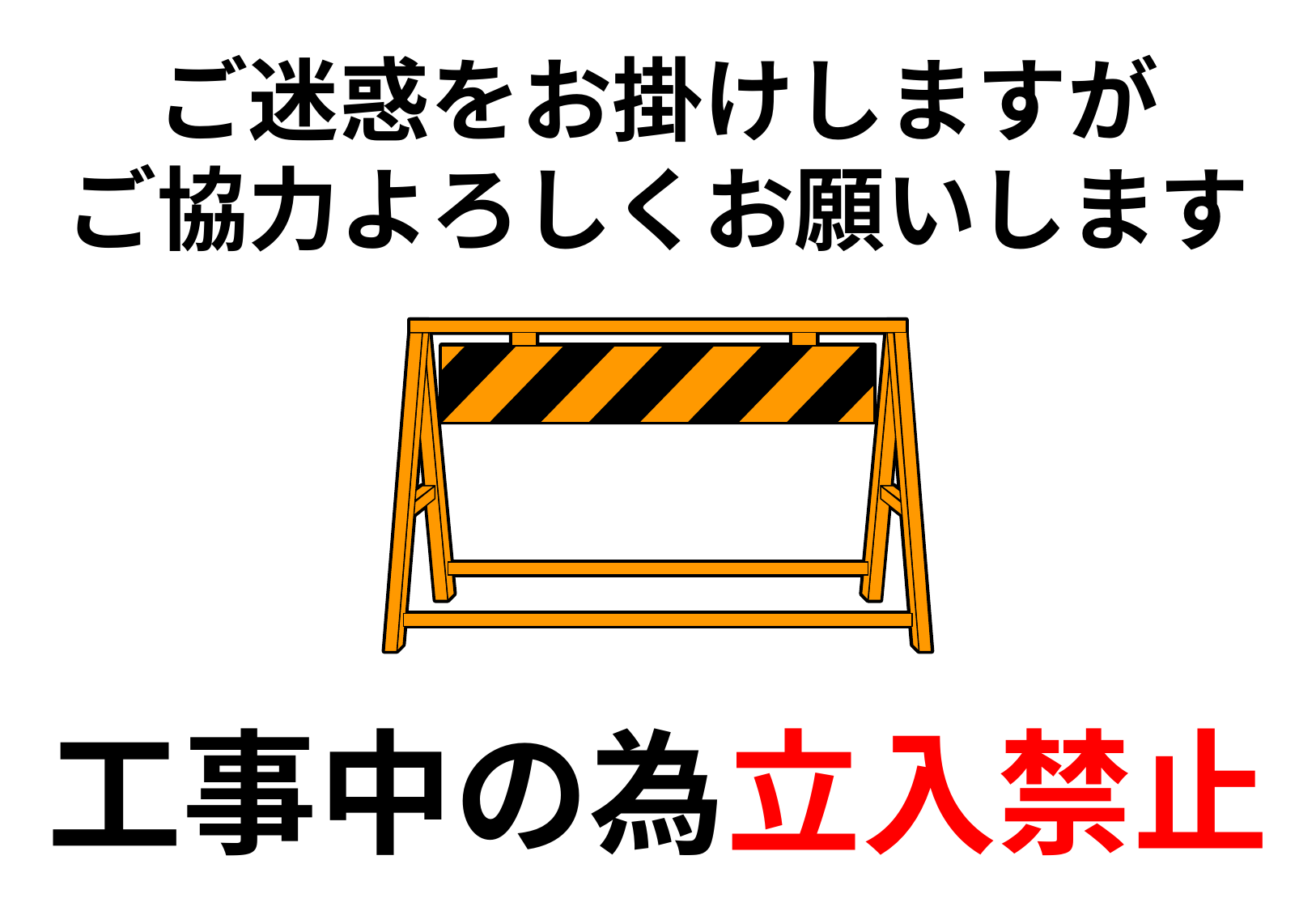

ご迷惑をお掛けしますが
ご協力よろしくお願いします

工事中の為立入禁止